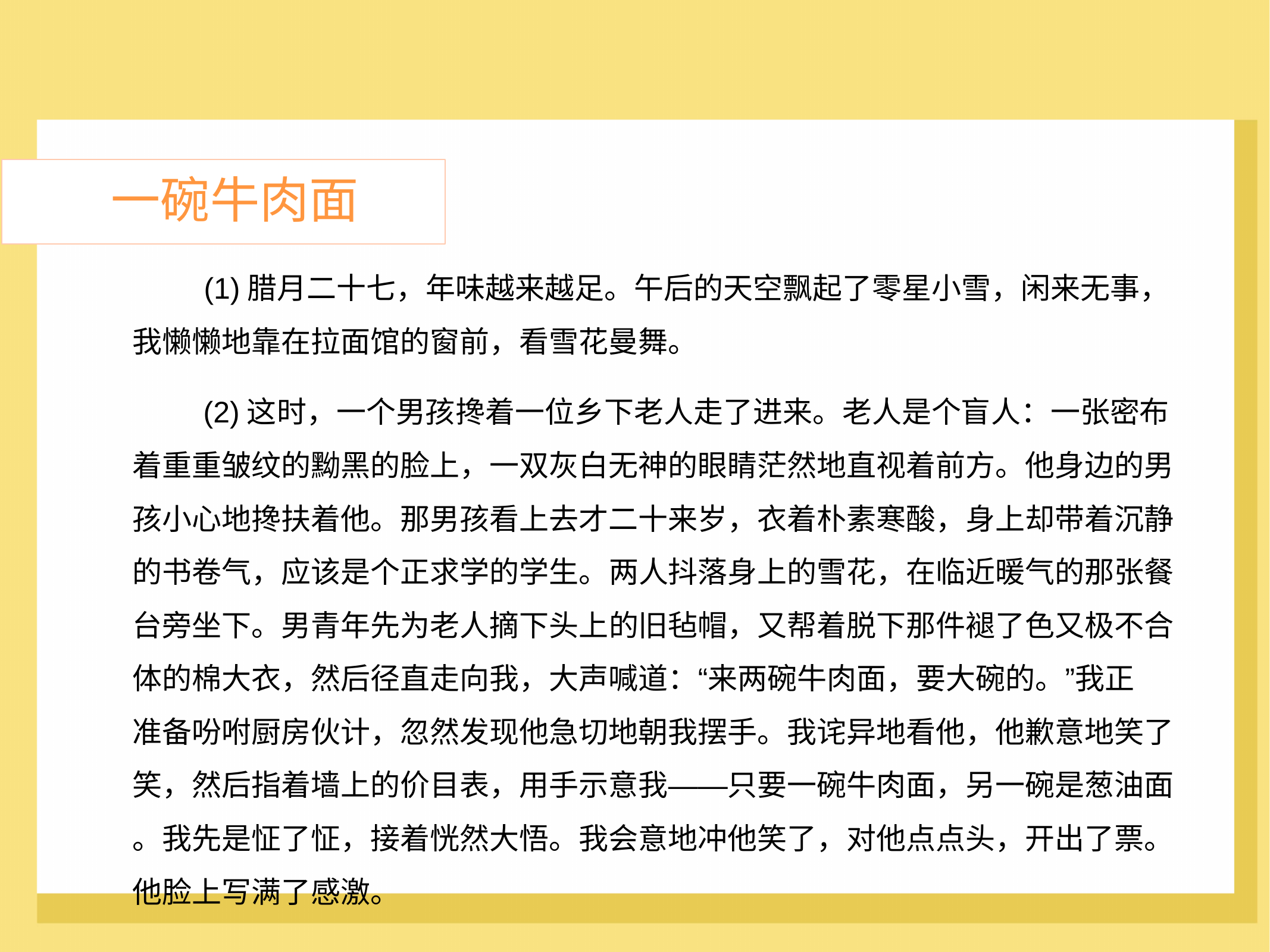

一碗牛肉面
(1)腊月二十七，年味越来越足。午后的天空飘起了零星小雪，闲来无事，
我懒懒地靠在拉面馆的窗前，看雪花曼舞。
	(2)这时，一个男孩搀着一位乡下老人走了进来。老人是个盲人：一张密布

着重重皱纹的黝黑的脸上，一双灰白无神的眼睛茫然地直视着前方。他身边的男

孩小心地搀扶着他。那男孩看上去才二十来岁，衣着朴素寒酸，身上却带着沉静

的书卷气，应该是个正求学的学生。两人抖落身上的雪花，在临近暖气的那张餐

台旁坐下。男青年先为老人摘下头上的旧毡帽，又帮着脱下那件褪了色又极不合

体的棉大衣，然后径直走向我，大声喊道：“来两碗牛肉面，要大碗的。”我正

准备吩咐厨房伙计，忽然发现他急切地朝我摆手。我诧异地看他，他歉意地笑了

笑，然后指着墙上的价目表，用手示意我——只要一碗牛肉面，另一碗是葱油面

。我先是怔了怔，接着恍然大悟。我会意地冲他笑了，对他点点头，开出了票。

他脸上写满了感激。